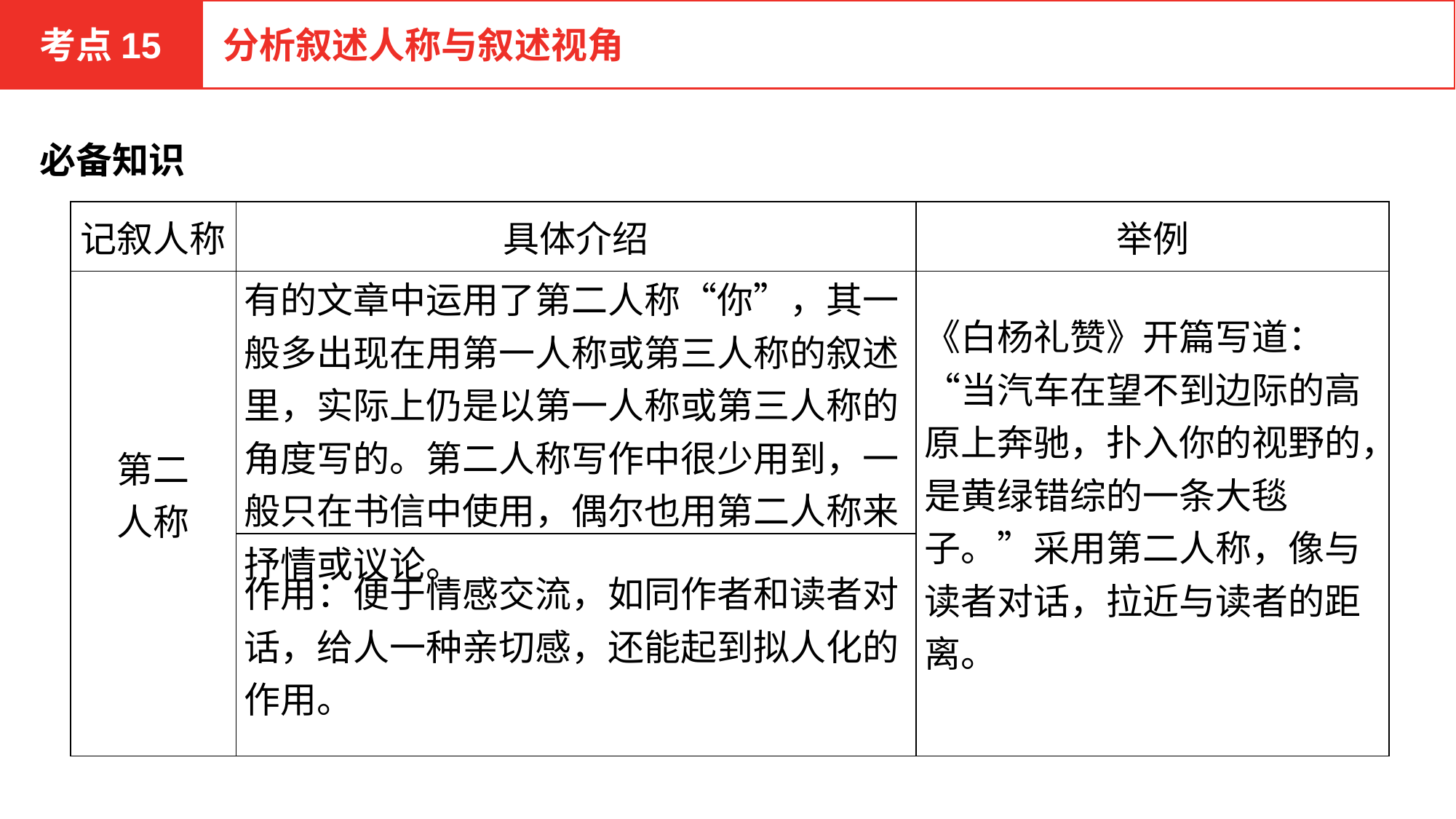

考点15
分析叙述人称与叙述视角
必备知识

| 记叙人称 | 具体介绍 | 举例 |
| --- | --- | --- |
| 第二 人称 | 有的文章中运用了第二人称“你”，其一般多出现在用第一人称或第三人称的叙述里，实际上仍是以第一人称或第三人称的角度写的。第二人称写作中很少用到，一般只在书信中使用，偶尔也用第二人称来抒情或议论。 | 《白杨礼赞》开篇写道：“当汽车在望不到边际的高原上奔驰，扑入你的视野的，是黄绿错综的一条大毯子。”采用第二人称，像与读者对话，拉近与读者的距离。 |
|  | 作用：便于情感交流，如同作者和读者对话，给人一种亲切感，还能起到拟人化的作用。 |  |